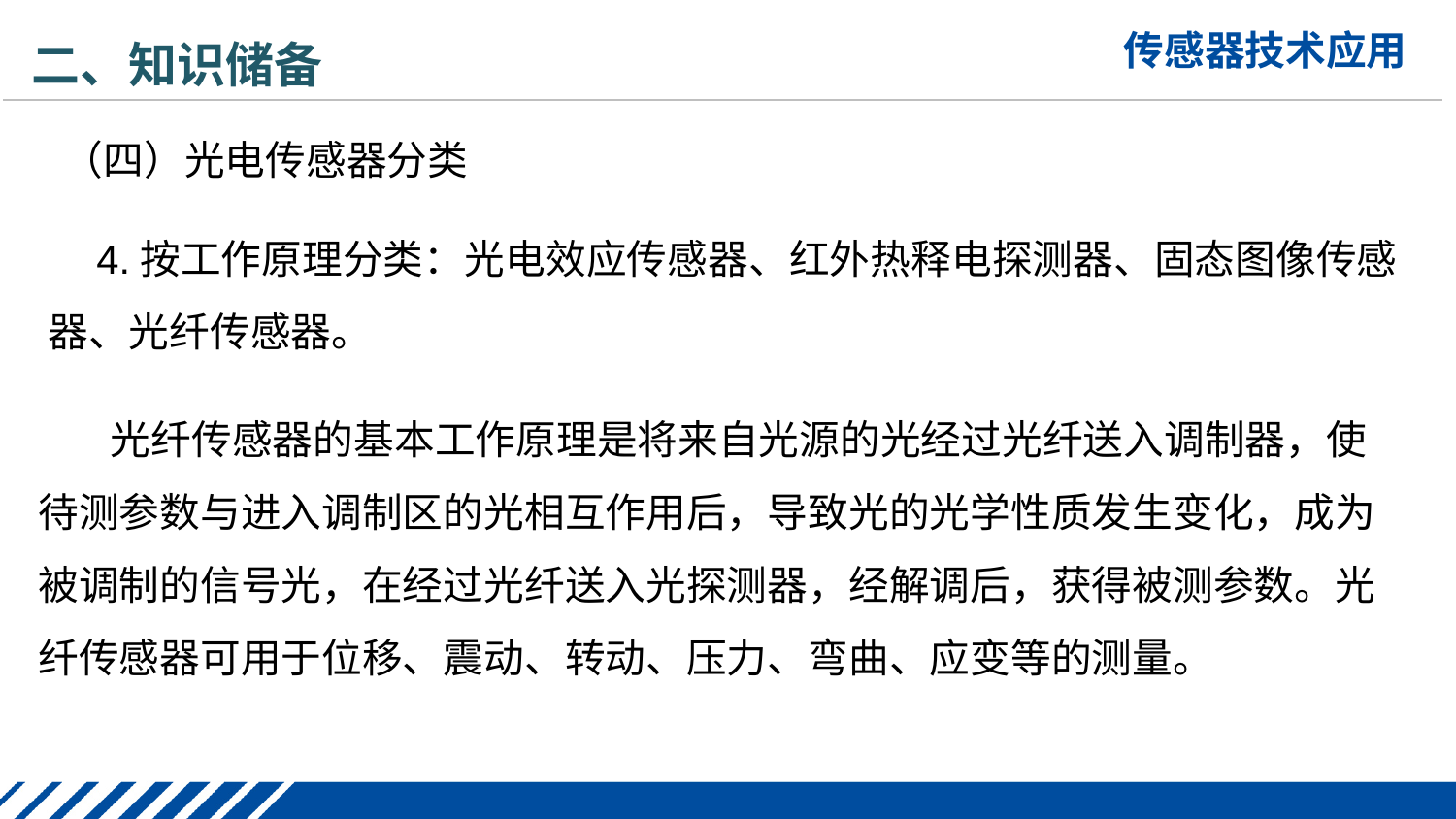

二、知识储备
（四）光电传感器分类
4.按工作原理分类：光电效应传感器、红外热释电探测器、固态图像传感器、光纤传感器。
       光纤传感器的基本工作原理是将来自光源的光经过光纤送入调制器，使待测参数与进入调制区的光相互作用后，导致光的光学性质发生变化，成为被调制的信号光，在经过光纤送入光探测器，经解调后，获得被测参数。光纤传感器可用于位移、震动、转动、压力、弯曲、应变等的测量。